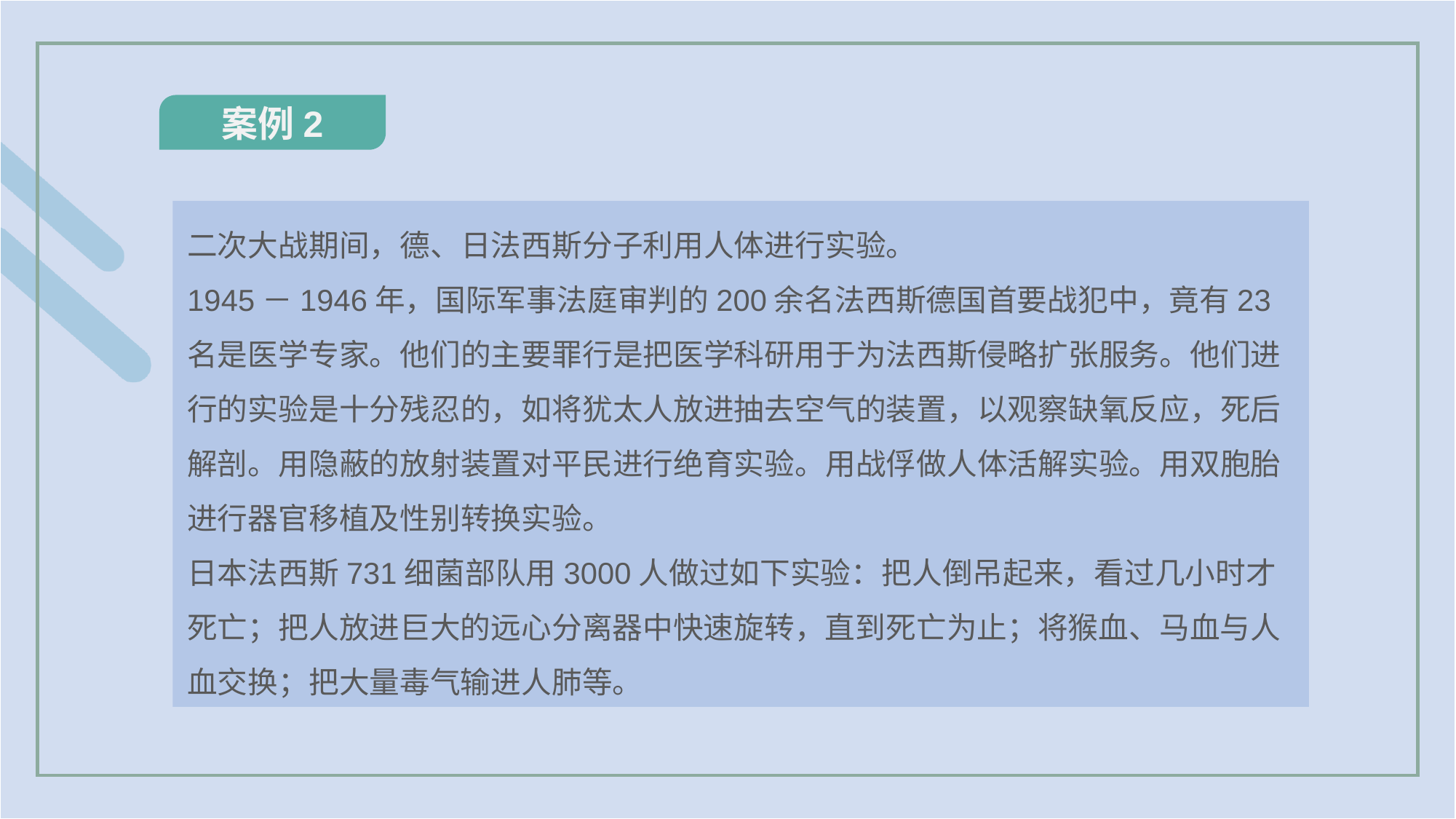

案例2
二次大战期间，德、日法西斯分子利用人体进行实验。
1945－1946年，国际军事法庭审判的200余名法西斯德国首要战犯中，竟有23名是医学专家。他们的主要罪行是把医学科研用于为法西斯侵略扩张服务。他们进行的实验是十分残忍的，如将犹太人放进抽去空气的装置，以观察缺氧反应，死后解剖。用隐蔽的放射装置对平民进行绝育实验。用战俘做人体活解实验。用双胞胎进行器官移植及性别转换实验。
日本法西斯731细菌部队用3000人做过如下实验：把人倒吊起来，看过几小时才死亡；把人放进巨大的远心分离器中快速旋转，直到死亡为止；将猴血、马血与人血交换；把大量毒气输进人肺等。